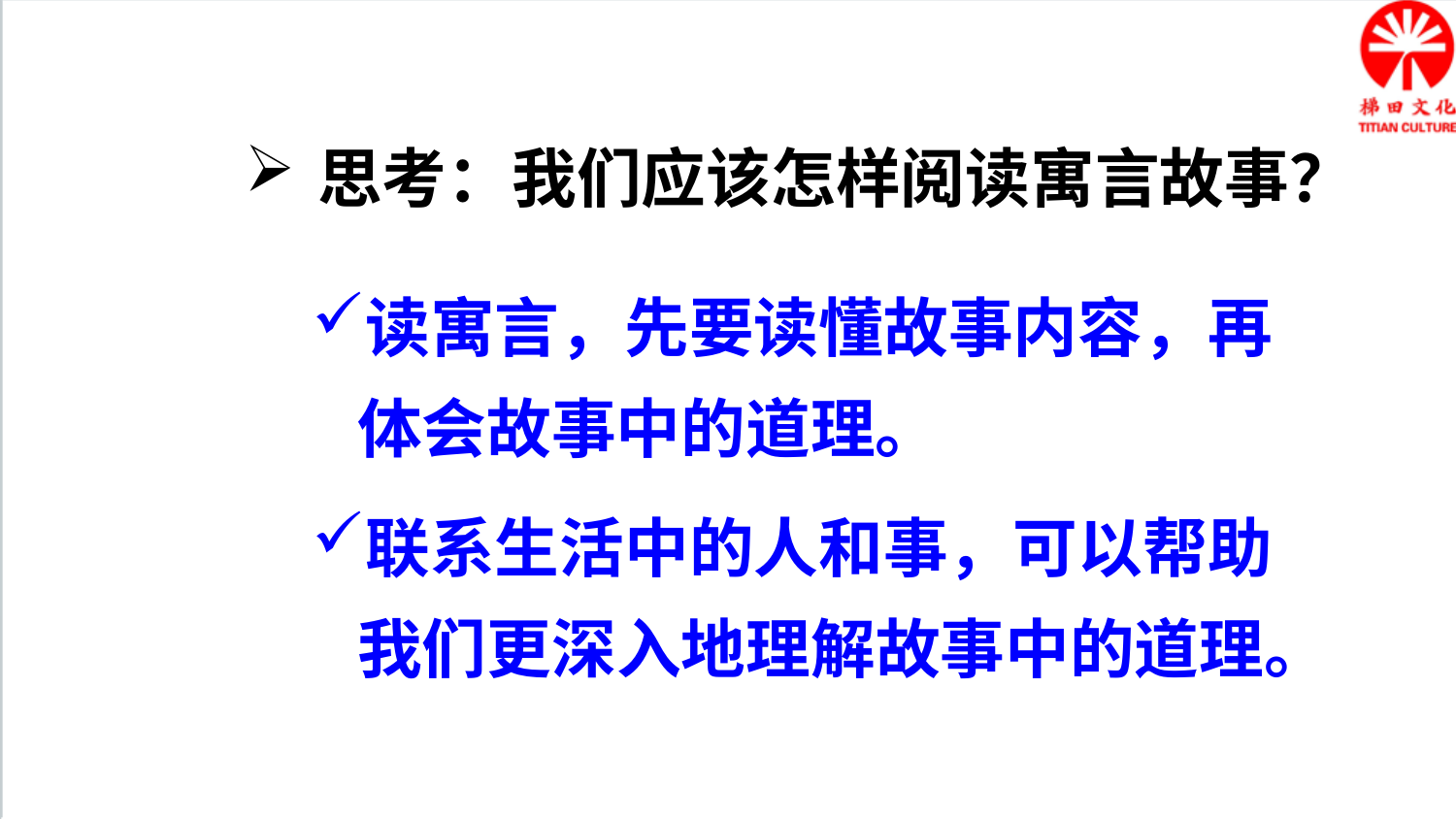

思考：我们应该怎样阅读寓言故事？
读寓言，先要读懂故事内容，再体会故事中的道理。
联系生活中的人和事，可以帮助我们更深入地理解故事中的道理。